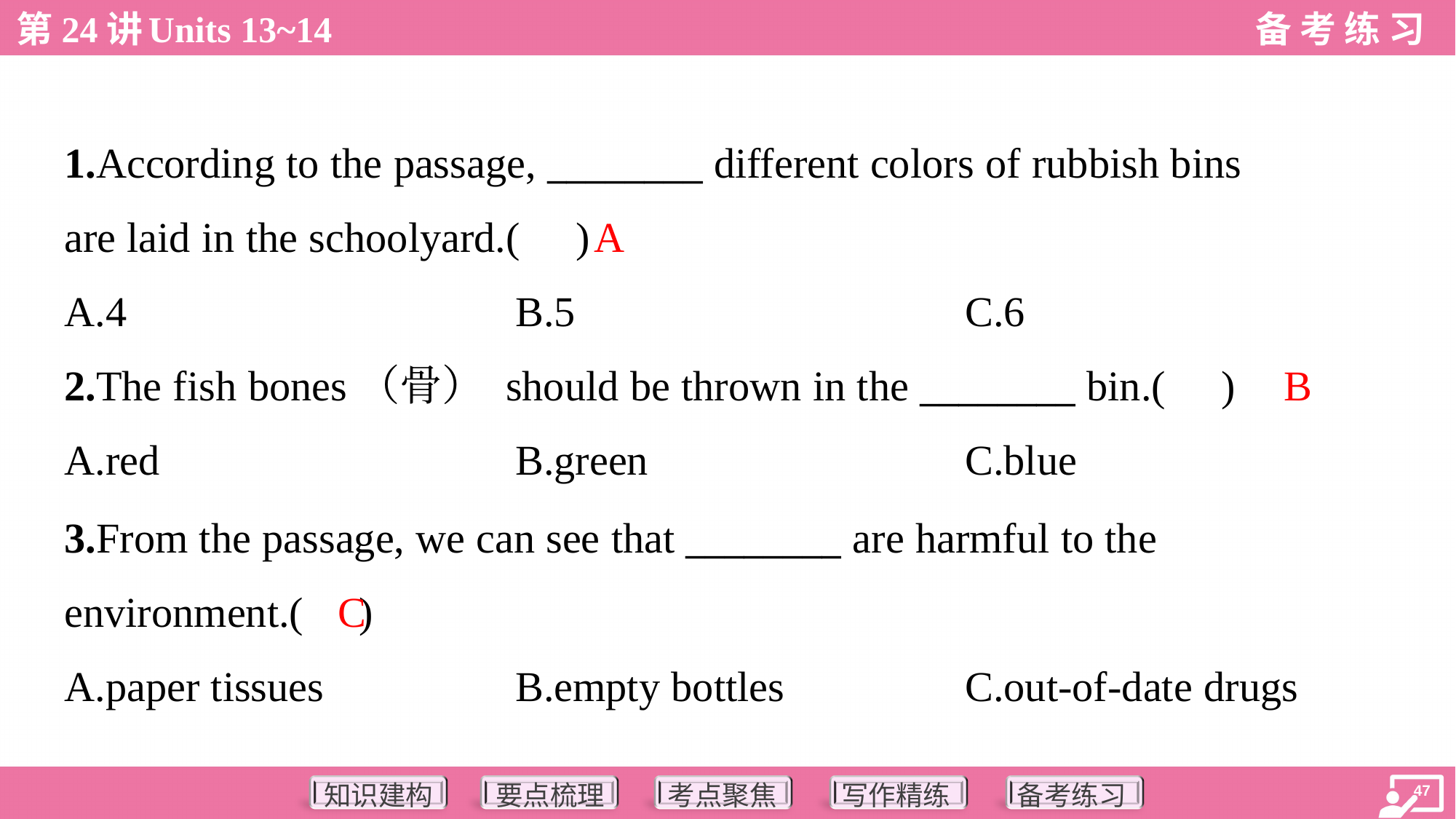

1.According to the passage, ________ different colors of rubbish bins
are laid in the schoolyard.(     )
A
A.4	B.5	C.6
B
2.The fish bones（骨） should be thrown in the ________ bin.(     )
A.red	B.green	C.blue
3.From the passage, we can see that ________ are harmful to the
environment.(     )
C
A.paper tissues	B.empty bottles	C.out-of-date drugs